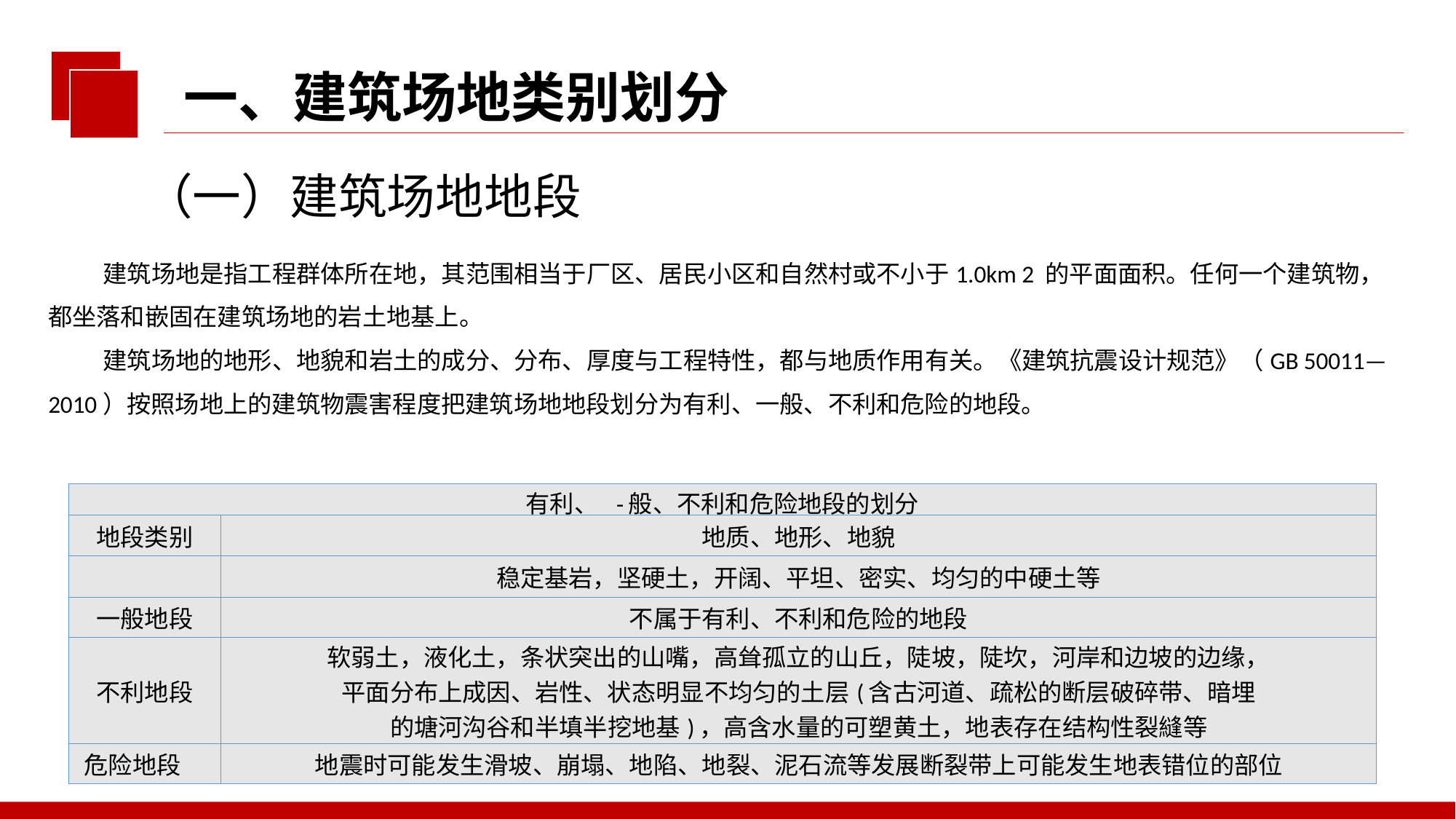

一、建筑场地类别划分
（一）建筑场地地段
         建筑场地是指工程群体所在地，其范围相当于厂区、居民小区和自然村或不小于1.0km 2 的平面面积。任何一个建筑物，都坐落和嵌固在建筑场地的岩土地基上。
         建筑场地的地形、地貌和岩土的成分、分布、厚度与工程特性，都与地质作用有关。《建筑抗震设计规范》（GB 50011—2010）按照场地上的建筑物震害程度把建筑场地地段划分为有利、一般、不利和危险的地段。
| 有利、 -般、不利和危险地段的划分 |  |
| --- | --- |
| 地段类别 | 地质、地形、地貌 |
|  | 稳定基岩，坚硬土，开阔、平坦、密实、均匀的中硬土等 |
| 一般地段 | 不属于有利、不利和危险的地段 |
| 不利地段 | 软弱土，液化土，条状突出的山嘴，高耸孤立的山丘，陡坡，陡坎，河岸和边坡的边缘， 平面分布上成因、岩性、状态明显不均匀的土层(含古河道、疏松的断层破碎带、暗埋 的塘河沟谷和半填半挖地基)，高含水量的可塑黄土，地表存在结构性裂縫等 |
| 危险地段 | 地震时可能发生滑坡、崩塌、地陷、地裂、泥石流等发展断裂带上可能发生地表错位的部位 |